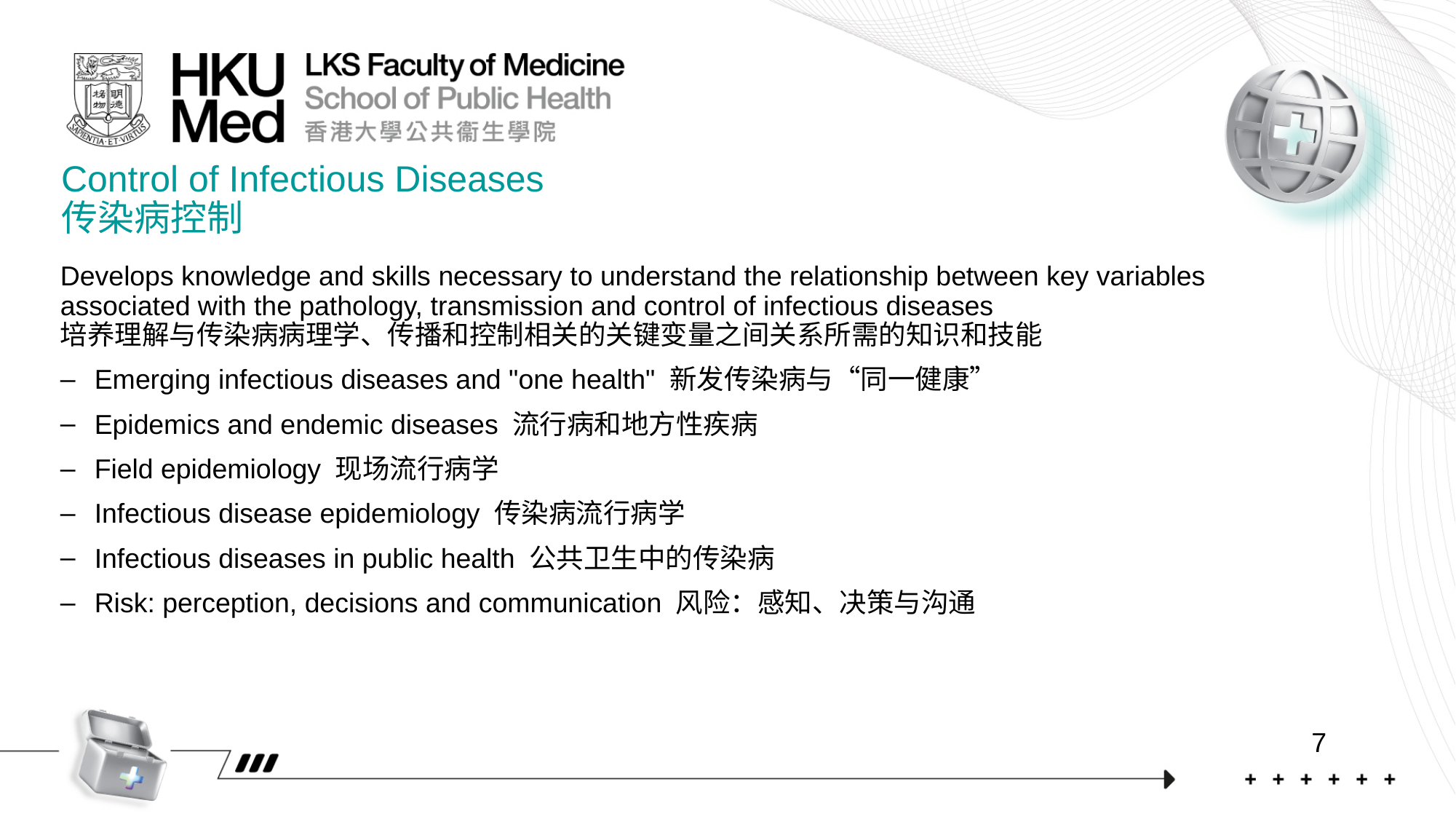

Control of Infectious Diseases
传染病控制
Develops knowledge and skills necessary to understand the relationship between key variables associated with the pathology, transmission and control of infectious diseases
培养理解与传染病病理学、传播和控制相关的关键变量之间关系所需的知识和技能
Emerging infectious diseases and "one health" 新发传染病与“同一健康”
Epidemics and endemic diseases 流行病和地方性疾病
Field epidemiology 现场流行病学
Infectious disease epidemiology 传染病流行病学
Infectious diseases in public health 公共卫生中的传染病
Risk: perception, decisions and communication 风险：感知、决策与沟通
7